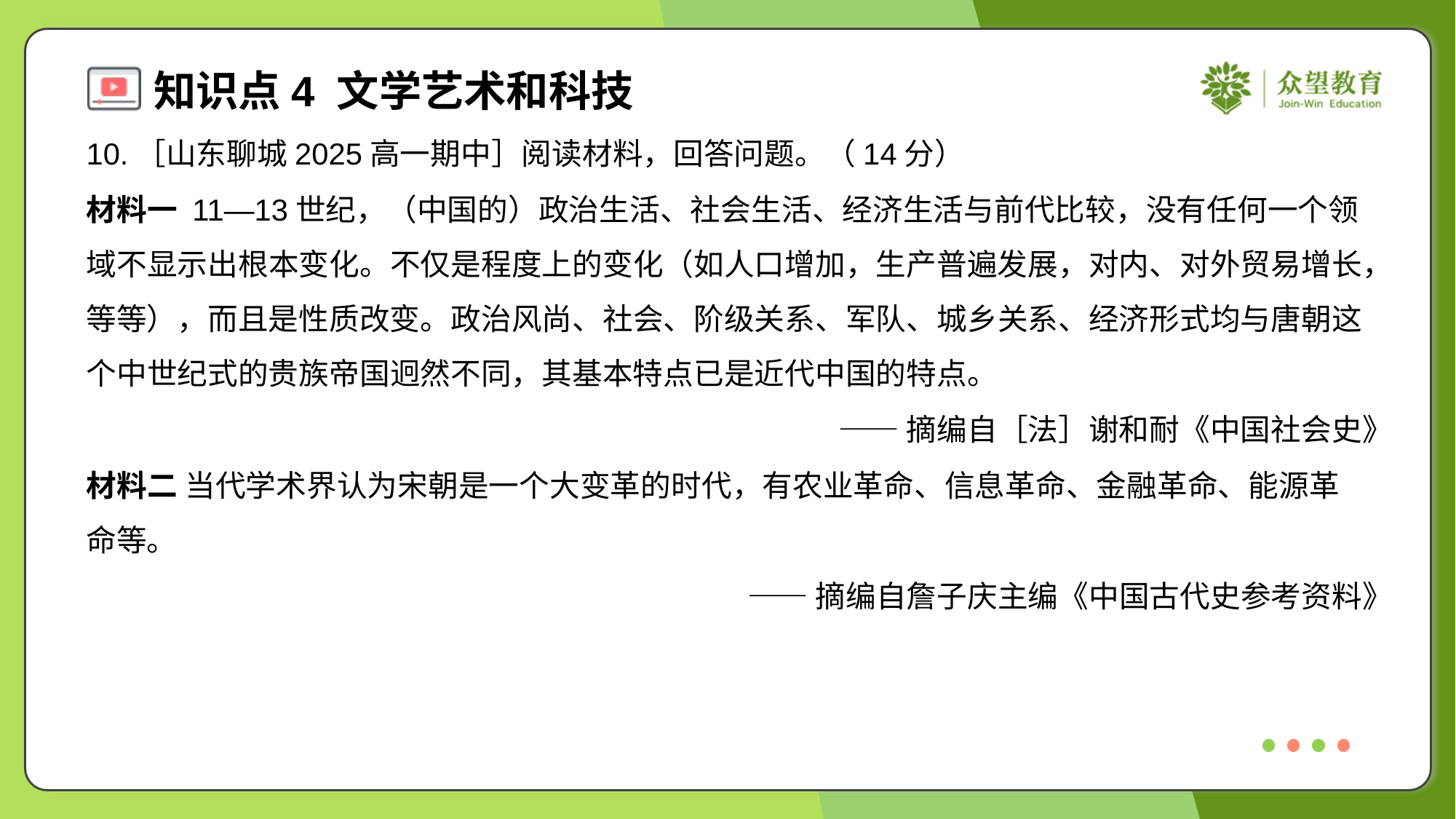

10.［山东聊城2025高一期中］阅读材料，回答问题。（14分）
材料一 11—13世纪，（中国的）政治生活、社会生活、经济生活与前代比较，没有任何一个领
域不显示出根本变化。不仅是程度上的变化（如人口增加，生产普遍发展，对内、对外贸易增长，
等等），而且是性质改变。政治风尚、社会、阶级关系、军队、城乡关系、经济形式均与唐朝这
个中世纪式的贵族帝国迥然不同，其基本特点已是近代中国的特点。
——摘编自［法］谢和耐《中国社会史》
材料二 当代学术界认为宋朝是一个大变革的时代，有农业革命、信息革命、金融革命、能源革
命等。
——摘编自詹子庆主编《中国古代史参考资料》